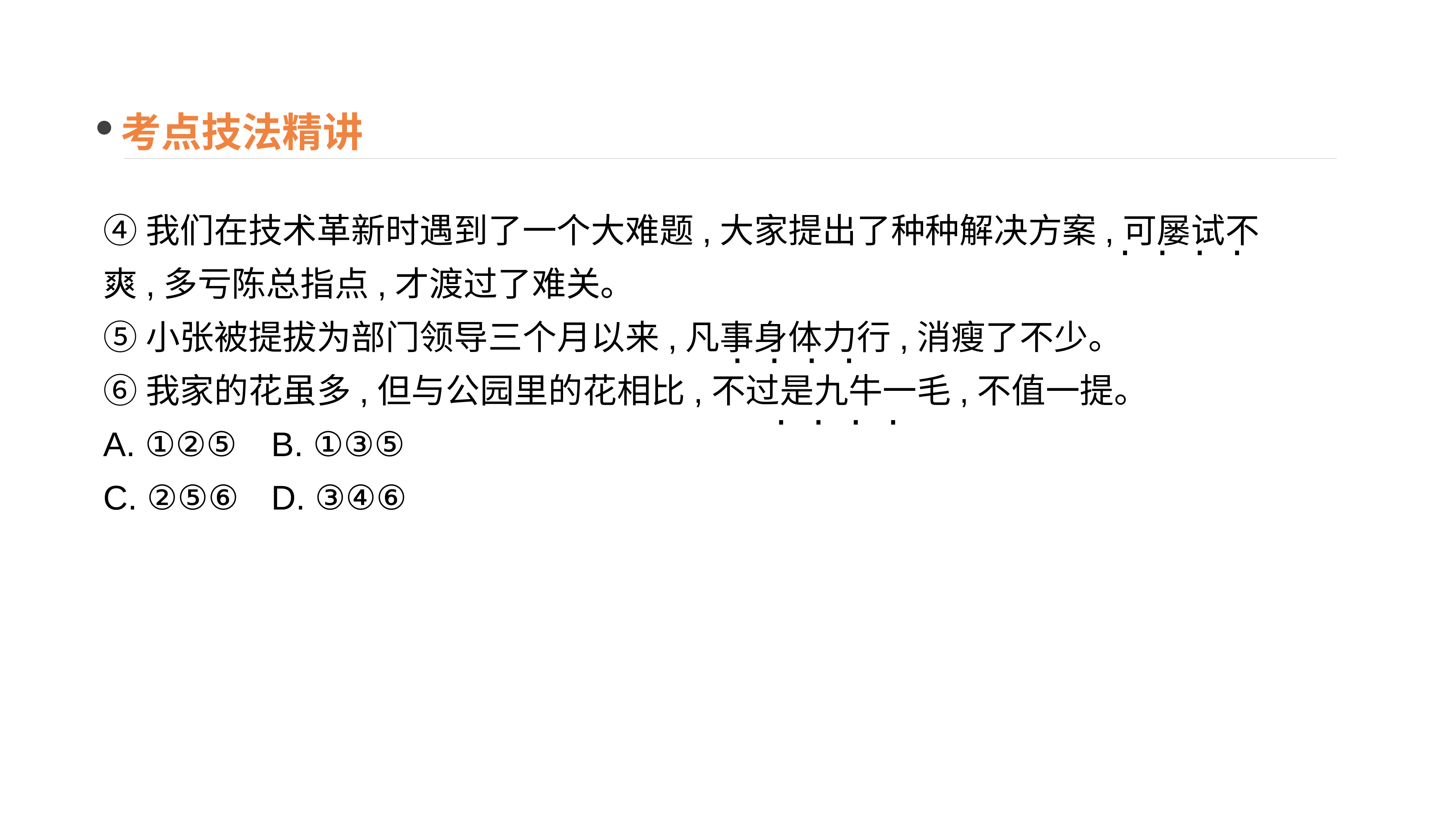

考点技法精讲

④我们在技术革新时遇到了一个大难题,大家提出了种种解决方案,可屡试不爽,多亏陈总指点,才渡过了难关。
⑤小张被提拔为部门领导三个月以来,凡事身体力行,消瘦了不少。
⑥我家的花虽多,但与公园里的花相比,不过是九牛一毛,不值一提。
A. ①②⑤	B. ①③⑤
C. ②⑤⑥	D. ③④⑥
·  ·  ·  ·
·  ·  ·  ·
·  ·  ·  ·